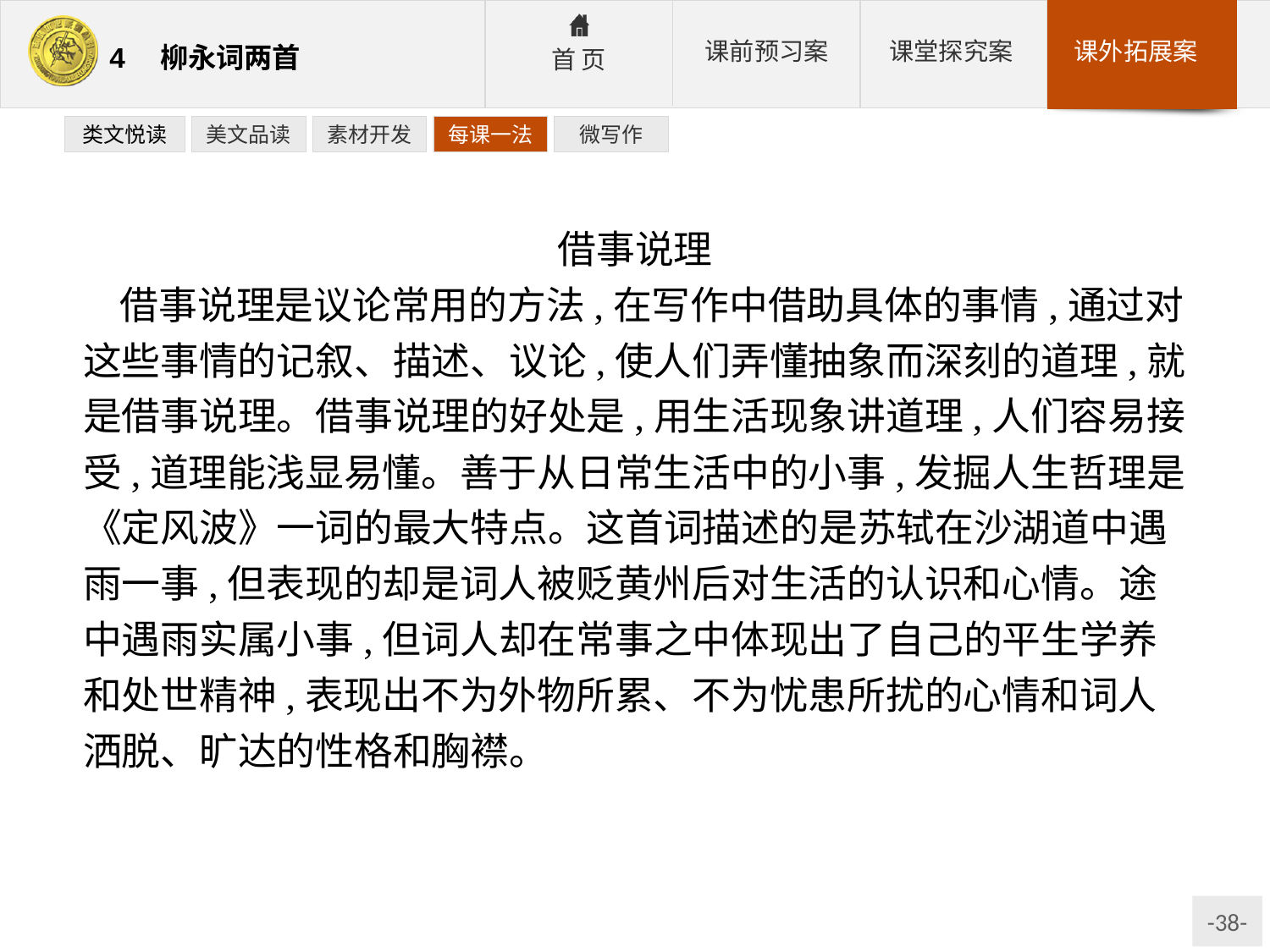

类文悦读
美文品读
素材开发
每课一法
微写作
借事说理
借事说理是议论常用的方法,在写作中借助具体的事情,通过对这些事情的记叙、描述、议论,使人们弄懂抽象而深刻的道理,就是借事说理。借事说理的好处是,用生活现象讲道理,人们容易接受,道理能浅显易懂。善于从日常生活中的小事,发掘人生哲理是《定风波》一词的最大特点。这首词描述的是苏轼在沙湖道中遇雨一事,但表现的却是词人被贬黄州后对生活的认识和心情。途中遇雨实属小事,但词人却在常事之中体现出了自己的平生学养和处世精神,表现出不为外物所累、不为忧患所扰的心情和词人洒脱、旷达的性格和胸襟。